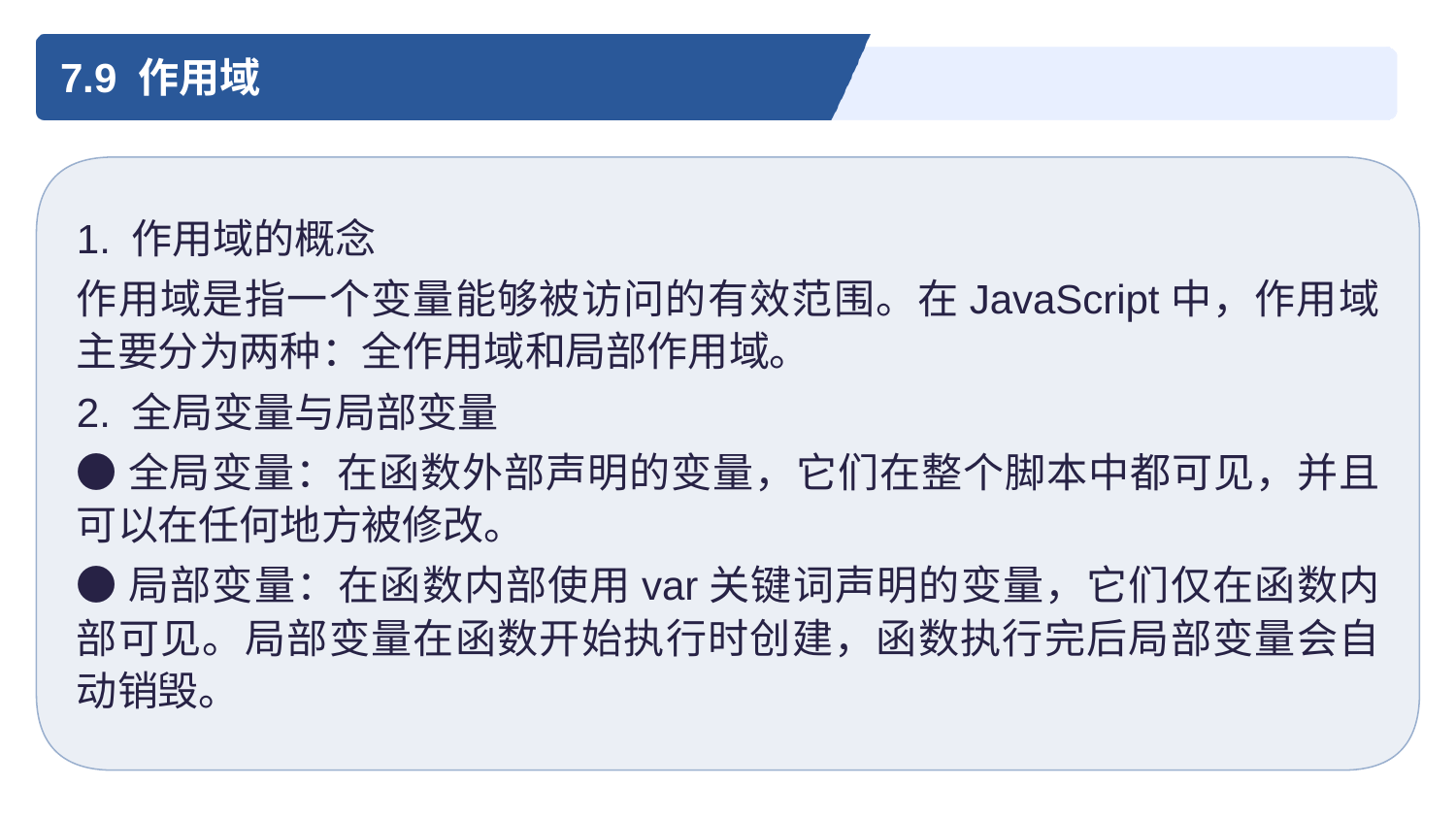

7.9 作用域

1. 作用域的概念
作用域是指一个变量能够被访问的有效范围。在JavaScript中，作用域主要分为两种：全作用域和局部作用域。
2. 全局变量与局部变量
●全局变量：在函数外部声明的变量，它们在整个脚本中都可见，并且可以在任何地方被修改。
●局部变量：在函数内部使用var关键词声明的变量，它们仅在函数内部可见。局部变量在函数开始执行时创建，函数执行完后局部变量会自动销毁。